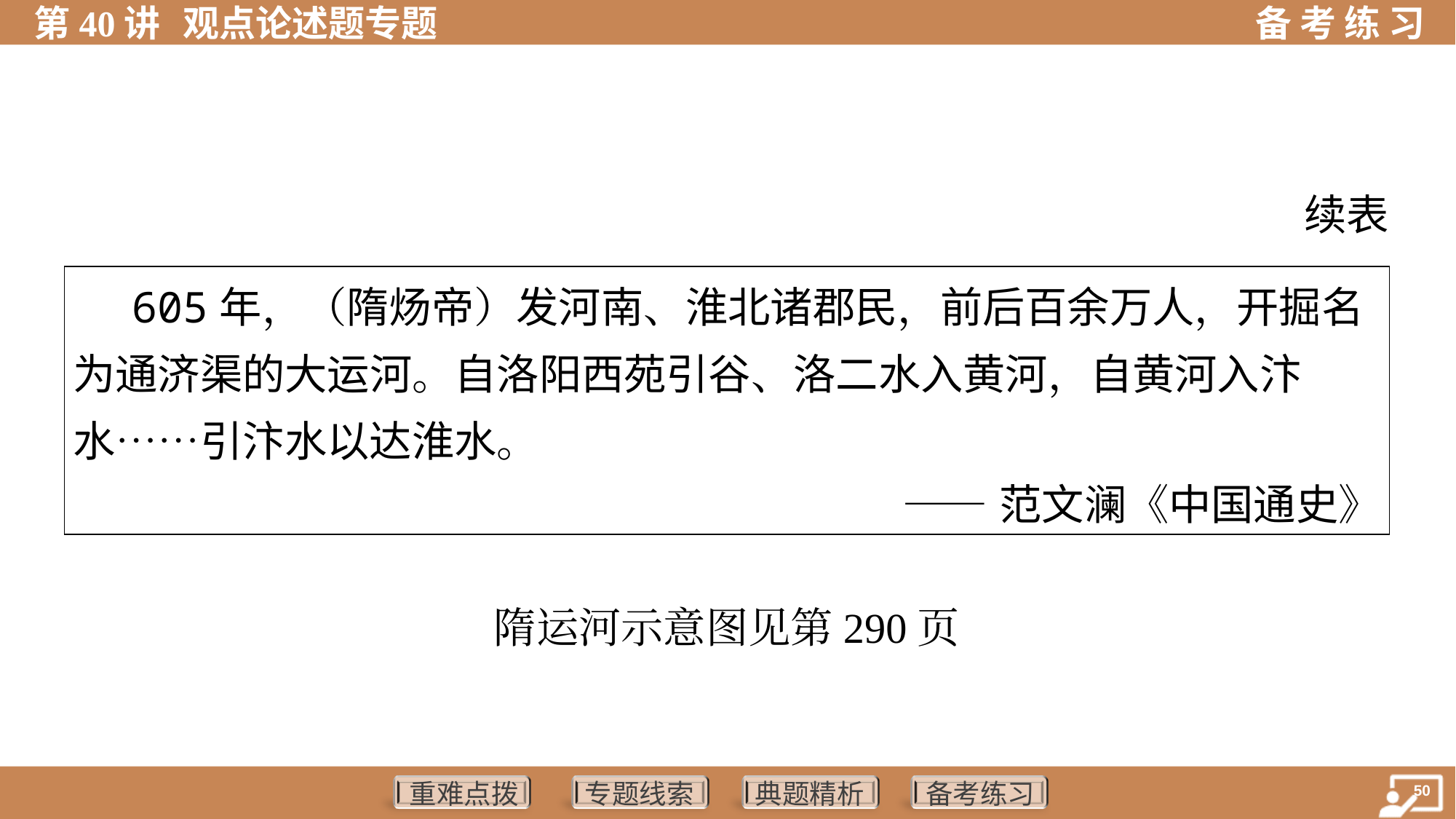

续表
| 605年，（隋炀帝）发河南、淮北诸郡民，前后百余万人，开掘名 为通济渠的大运河。自洛阳西苑引谷、洛二水入黄河，自黄河入汴 水……引汴水以达淮水。 ——范文澜《中国通史》 |
| --- |
隋运河示意图见第290页